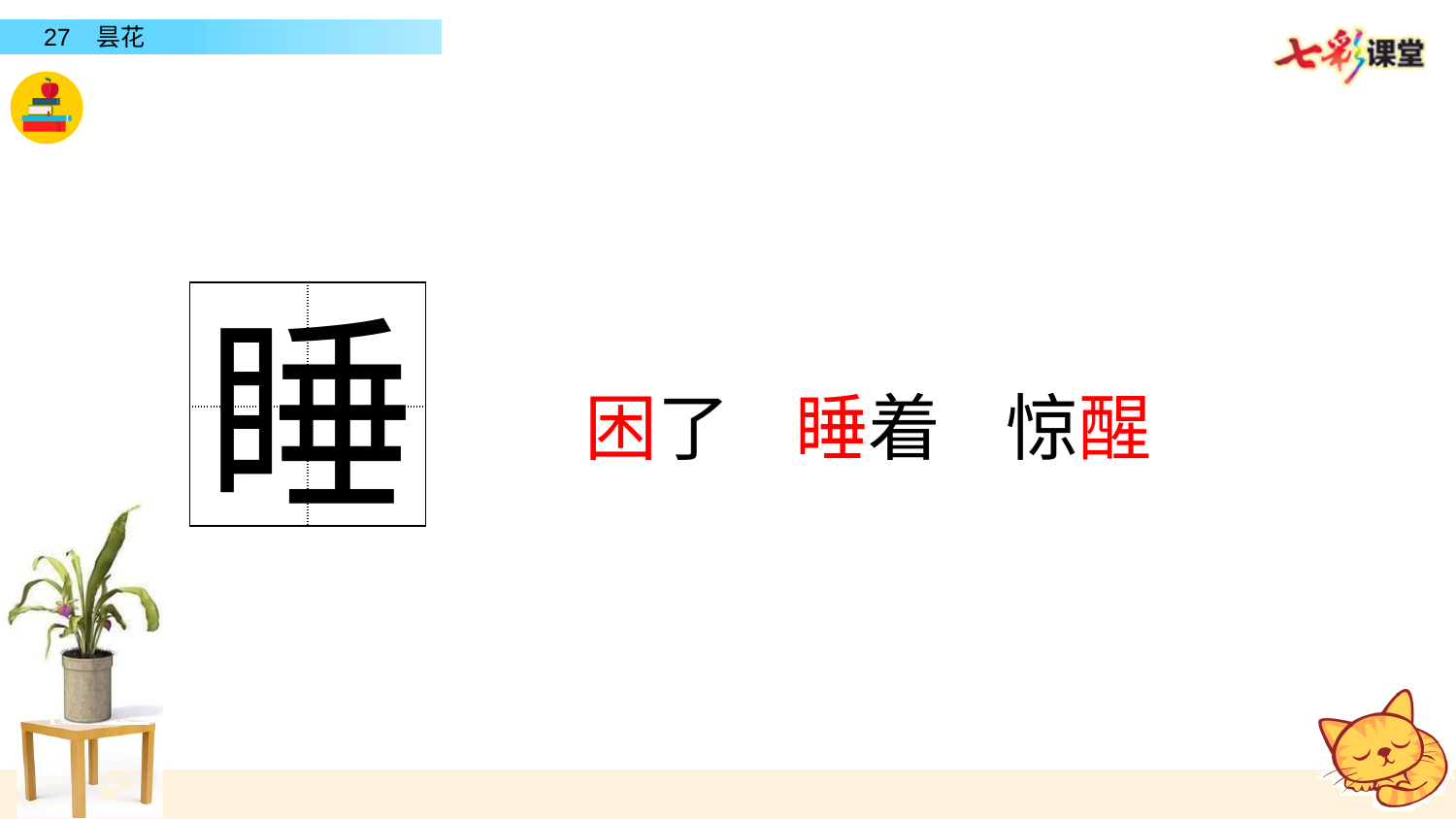

睡
|  |  |
| --- | --- |
|  |  |
困了    睡着    惊醒